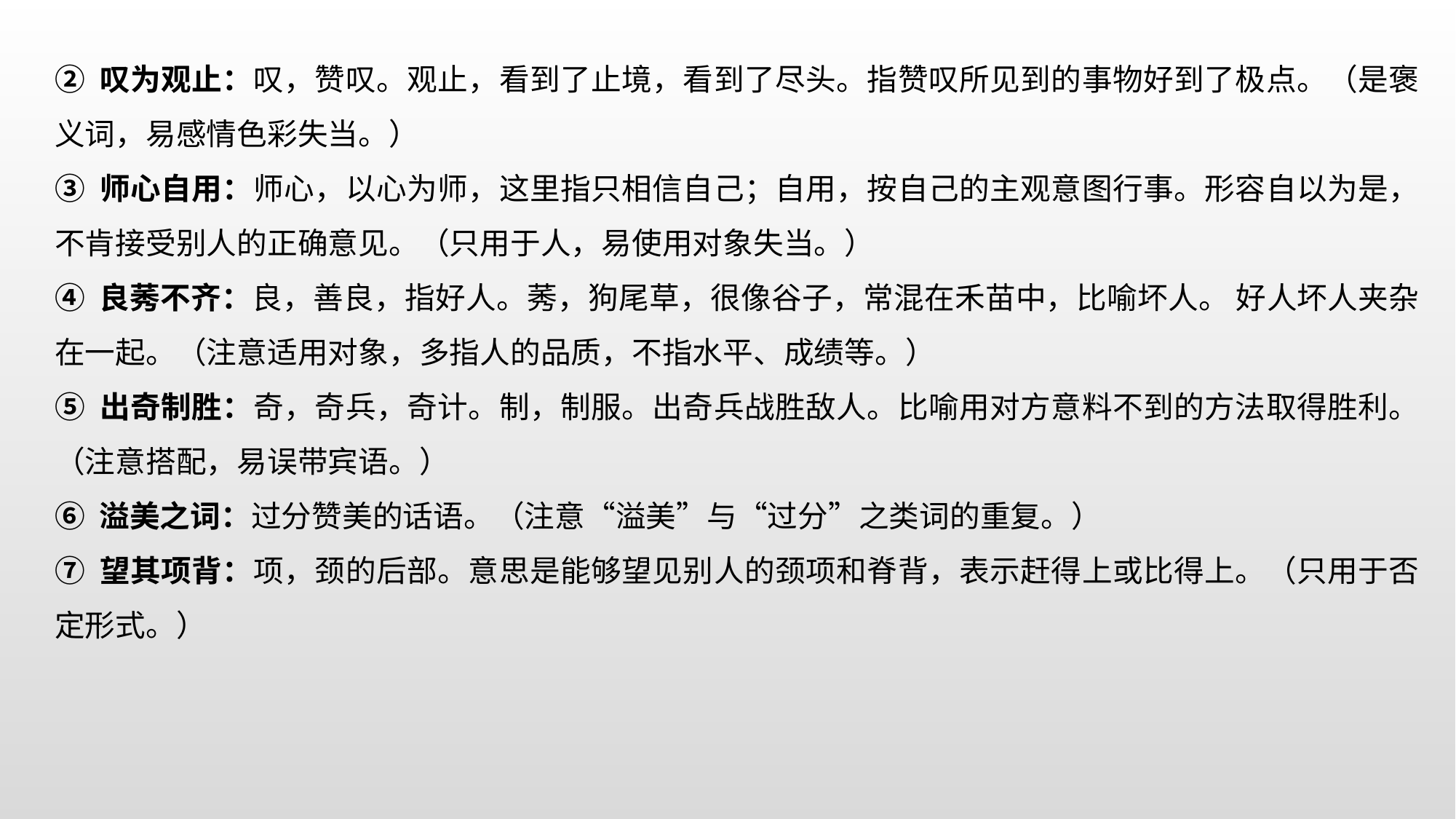

② 叹为观止：叹，赞叹。观止，看到了止境，看到了尽头。指赞叹所见到的事物好到了极点。（是褒义词，易感情色彩失当。）
③ 师心自用：师心，以心为师，这里指只相信自己；自用，按自己的主观意图行事。形容自以为是，不肯接受别人的正确意见。（只用于人，易使用对象失当。）
④ 良莠不齐：良，善良，指好人。莠，狗尾草，很像谷子，常混在禾苗中，比喻坏人。 好人坏人夹杂在一起。（注意适用对象，多指人的品质，不指水平、成绩等。）
⑤ 出奇制胜：奇，奇兵，奇计。制，制服。出奇兵战胜敌人。比喻用对方意料不到的方法取得胜利。（注意搭配，易误带宾语。）
⑥ 溢美之词：过分赞美的话语。（注意“溢美”与“过分”之类词的重复。）
⑦ 望其项背：项，颈的后部。意思是能够望见别人的颈项和脊背，表示赶得上或比得上。（只用于否定形式。）